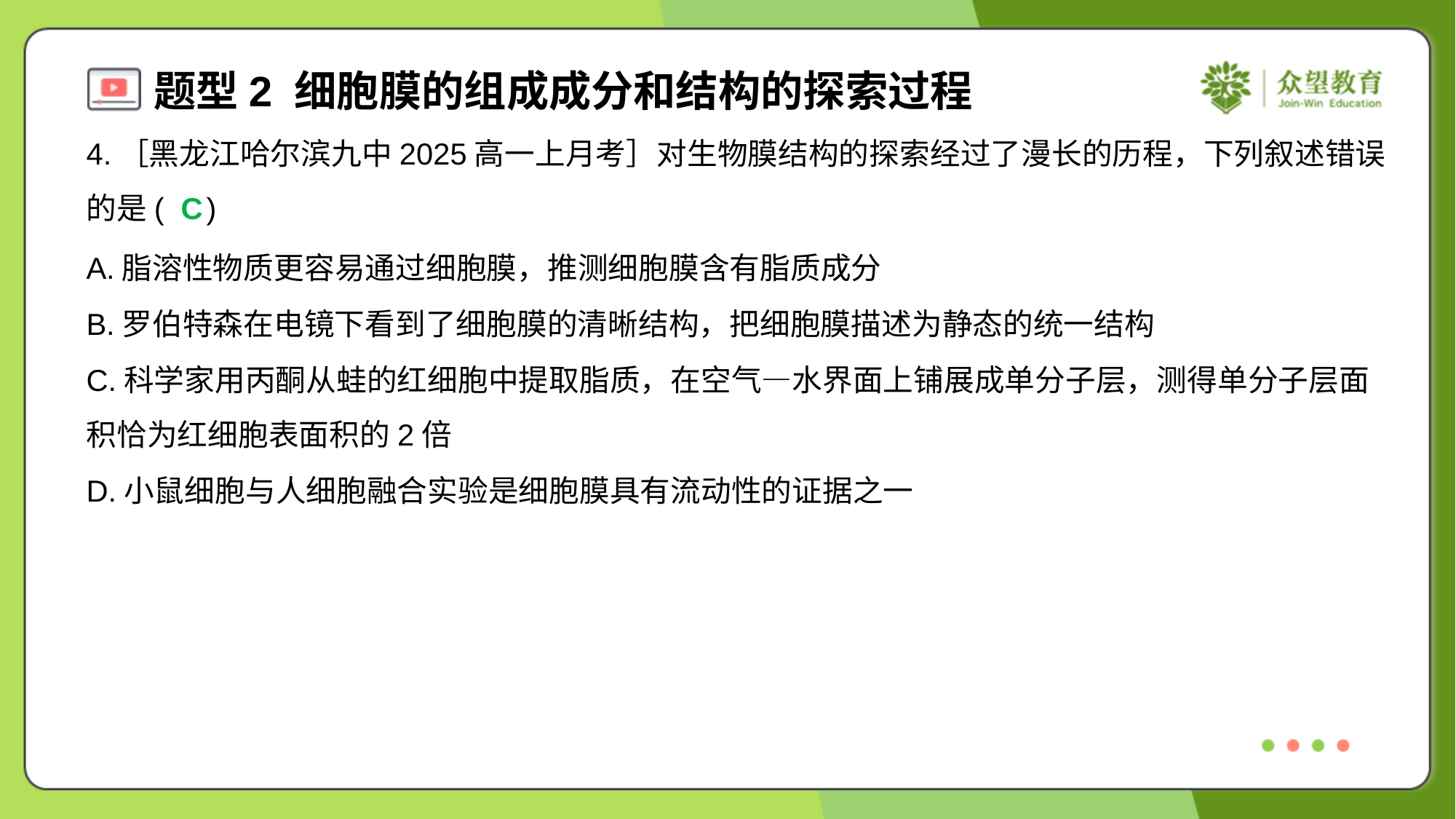

4.［黑龙江哈尔滨九中2025高一上月考］对生物膜结构的探索经过了漫长的历程，下列叙述错误
的是(     )
C
A.脂溶性物质更容易通过细胞膜，推测细胞膜含有脂质成分
B.罗伯特森在电镜下看到了细胞膜的清晰结构，把细胞膜描述为静态的统一结构
C.科学家用丙酮从蛙的红细胞中提取脂质，在空气—水界面上铺展成单分子层，测得单分子层面
积恰为红细胞表面积的2倍
D.小鼠细胞与人细胞融合实验是细胞膜具有流动性的证据之一